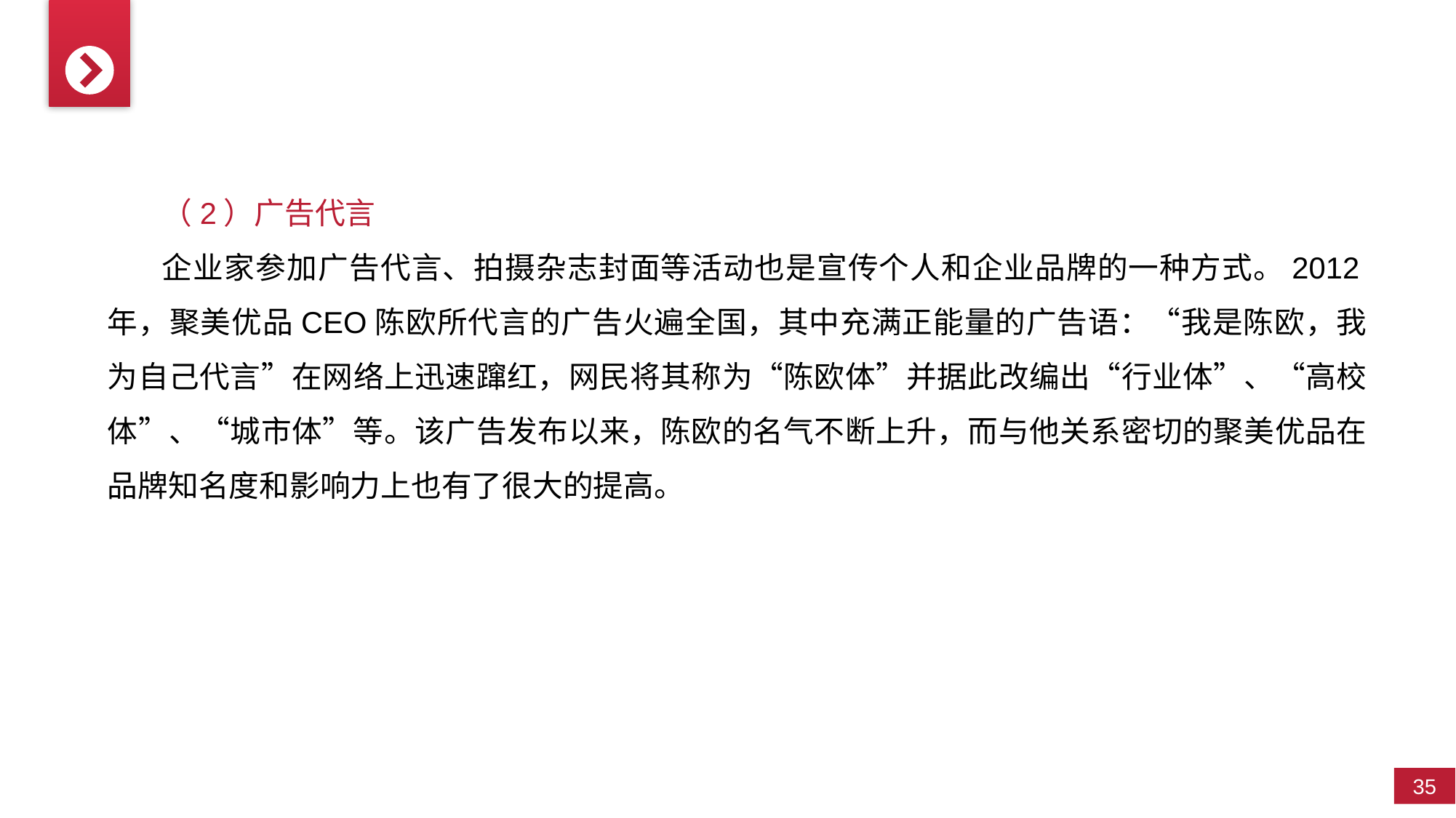

（2）广告代言
企业家参加广告代言、拍摄杂志封面等活动也是宣传个人和企业品牌的一种方式。2012年，聚美优品CEO陈欧所代言的广告火遍全国，其中充满正能量的广告语：“我是陈欧，我为自己代言”在网络上迅速蹿红，网民将其称为“陈欧体”并据此改编出“行业体”、“高校体”、“城市体”等。该广告发布以来，陈欧的名气不断上升，而与他关系密切的聚美优品在品牌知名度和影响力上也有了很大的提高。